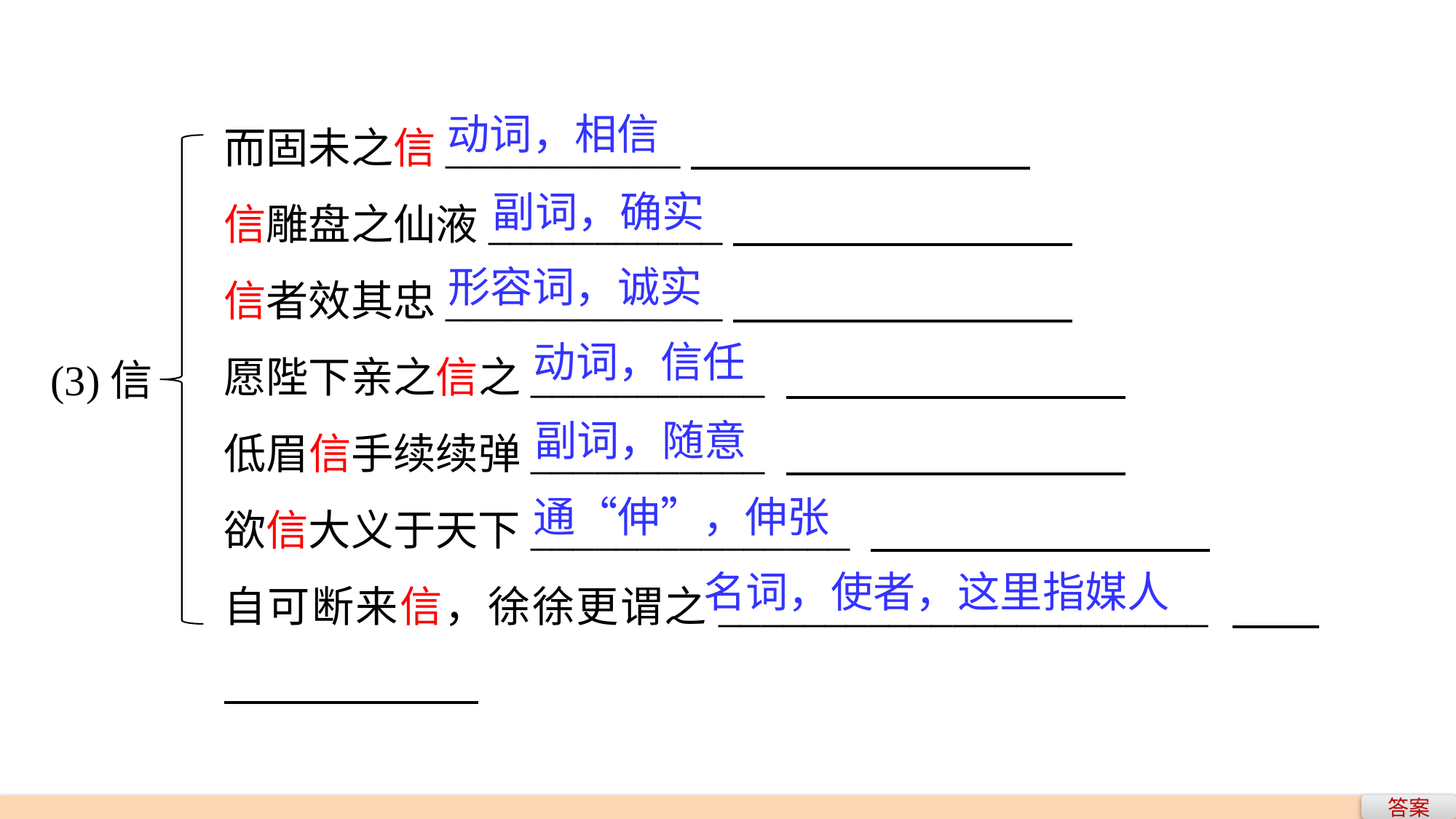

而固未之信___________
信雕盘之仙液___________
信者效其忠_____________
愿陛下亲之信之___________
低眉信手续续弹___________
欲信大义于天下_______________
自可断来信，徐徐更谓之_______________________
动词，相信

副词，确实
形容词，诚实
(3)信
动词，信任
副词，随意
通“伸”，伸张
名词，使者，这里指媒人
答案